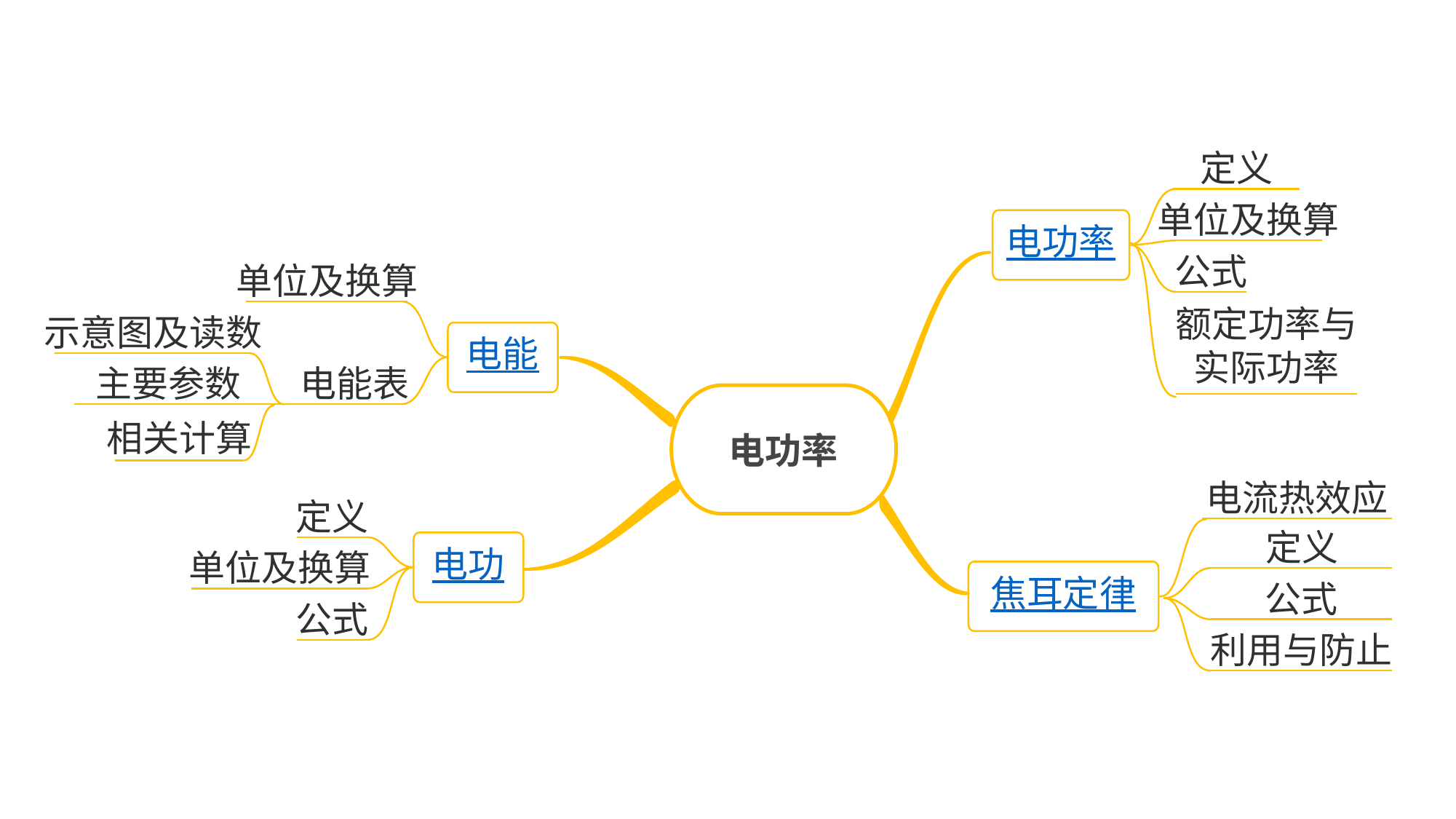

定义

单位及换算

电功率

公式

单位及换算

额定功率与
实际功率

示意图及读数

电能

主要参数

电能表

电功率
相关计算

电流热效应

定义

电功
定义

焦耳定律
单位及换算

公式

公式

利用与防止